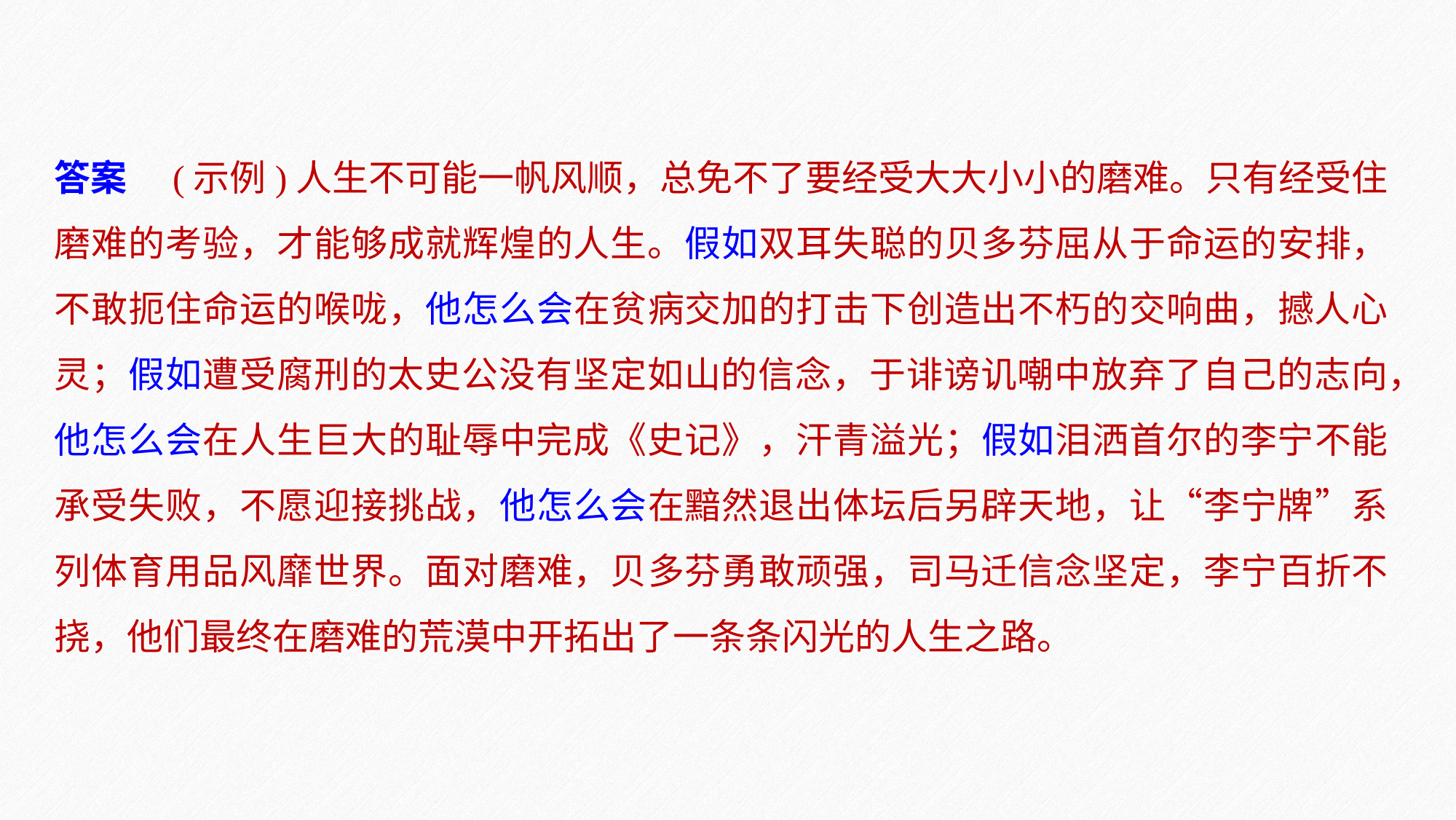

答案　(示例)人生不可能一帆风顺，总免不了要经受大大小小的磨难。只有经受住磨难的考验，才能够成就辉煌的人生。假如双耳失聪的贝多芬屈从于命运的安排，不敢扼住命运的喉咙，他怎么会在贫病交加的打击下创造出不朽的交响曲，撼人心灵；假如遭受腐刑的太史公没有坚定如山的信念，于诽谤讥嘲中放弃了自己的志向，他怎么会在人生巨大的耻辱中完成《史记》，汗青溢光；假如泪洒首尔的李宁不能承受失败，不愿迎接挑战，他怎么会在黯然退出体坛后另辟天地，让“李宁牌”系列体育用品风靡世界。面对磨难，贝多芬勇敢顽强，司马迁信念坚定，李宁百折不挠，他们最终在磨难的荒漠中开拓出了一条条闪光的人生之路。